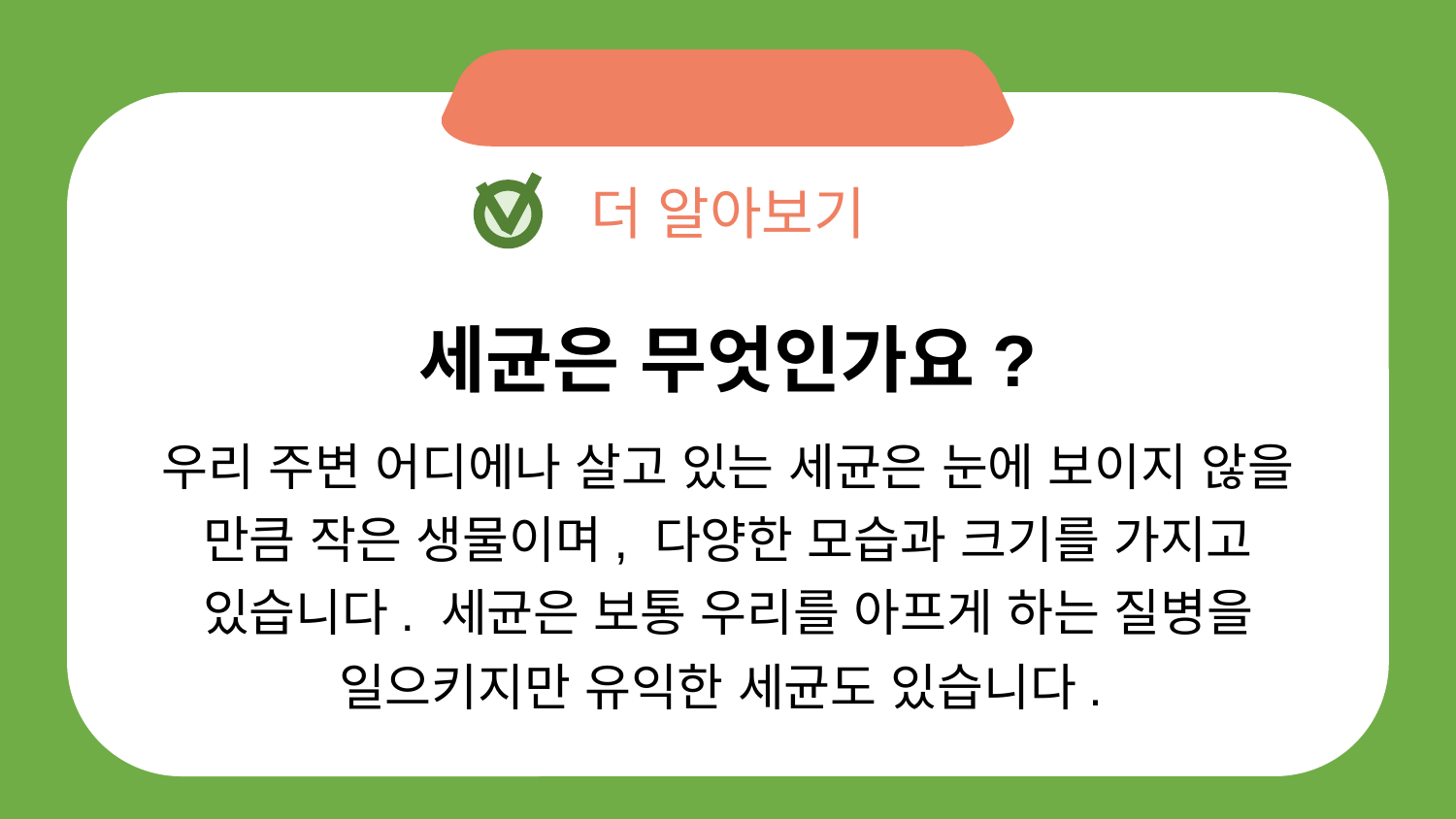

더 알아보기

세균은 무엇인가요?
우리 주변 어디에나 살고 있는 세균은 눈에 보이지 않을 만큼 작은 생물이며, 다양한 모습과 크기를 가지고 있습니다. 세균은 보통 우리를 아프게 하는 질병을 일으키지만 유익한 세균도 있습니다.